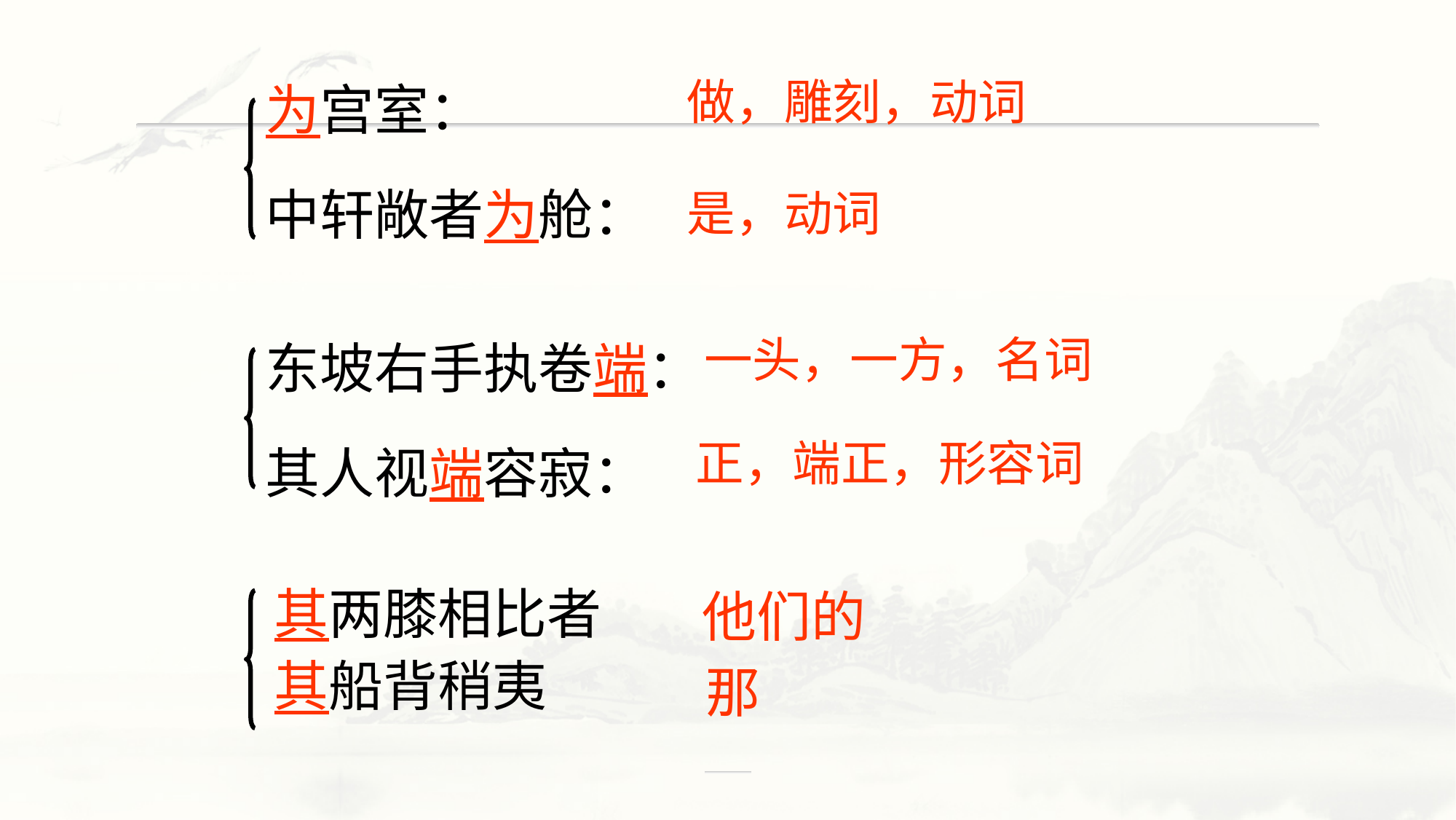

为宫室：
中轩敞者为舱：
做，雕刻，动词

是，动词
东坡右手执卷端：
其人视端容寂：
一头，一方，名词

正，端正，形容词
他们的
其两膝相比者

其船背稍夷
那